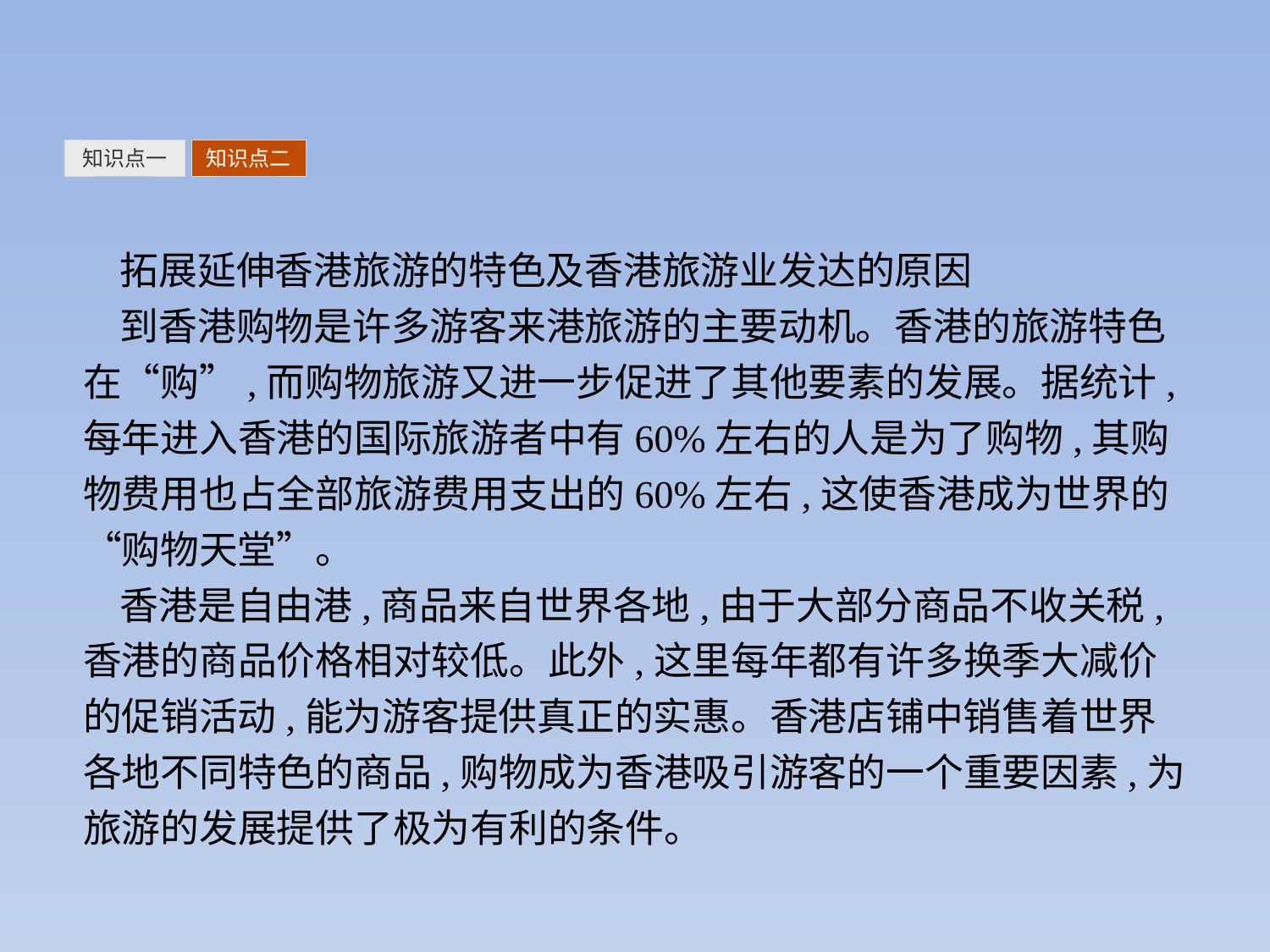

知识点一
知识点二
拓展延伸香港旅游的特色及香港旅游业发达的原因
到香港购物是许多游客来港旅游的主要动机。香港的旅游特色在“购”,而购物旅游又进一步促进了其他要素的发展。据统计,每年进入香港的国际旅游者中有60%左右的人是为了购物,其购物费用也占全部旅游费用支出的60%左右,这使香港成为世界的“购物天堂”。
香港是自由港,商品来自世界各地,由于大部分商品不收关税,香港的商品价格相对较低。此外,这里每年都有许多换季大减价的促销活动,能为游客提供真正的实惠。香港店铺中销售着世界各地不同特色的商品,购物成为香港吸引游客的一个重要因素,为旅游的发展提供了极为有利的条件。